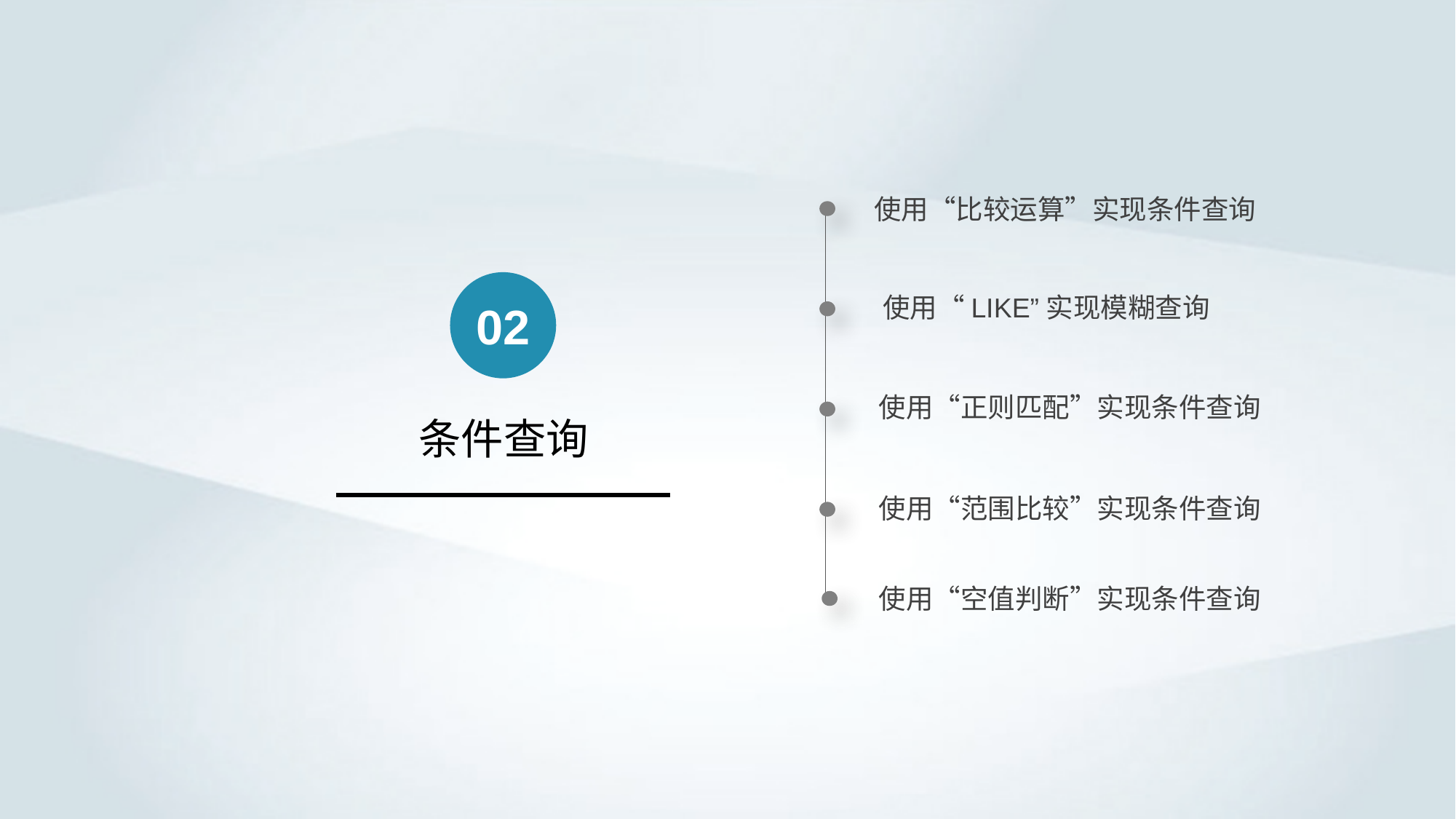

使用“比较运算”实现条件查询

02
使用“LIKE”实现模糊查询

使用“正则匹配”实现条件查询

条件查询
使用“范围比较”实现条件查询

使用“空值判断”实现条件查询